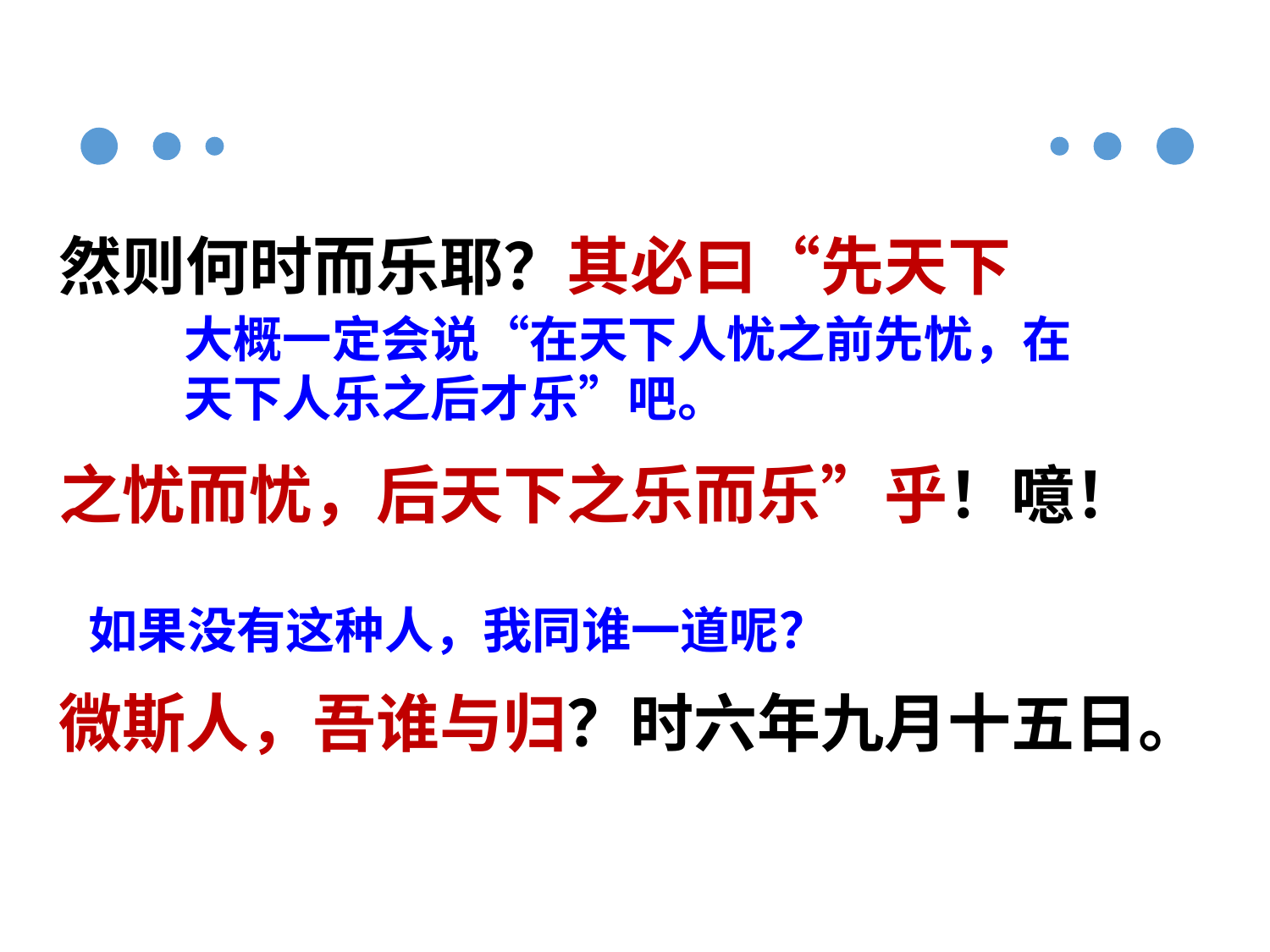

然则何时而乐耶？其必曰“先天下

之忧而忧，后天下之乐而乐”乎！噫！

微斯人，吾谁与归？时六年九月十五日。
大概一定会说“在天下人忧之前先忧，在天下人乐之后才乐”吧。
如果没有这种人，我同谁一道呢？